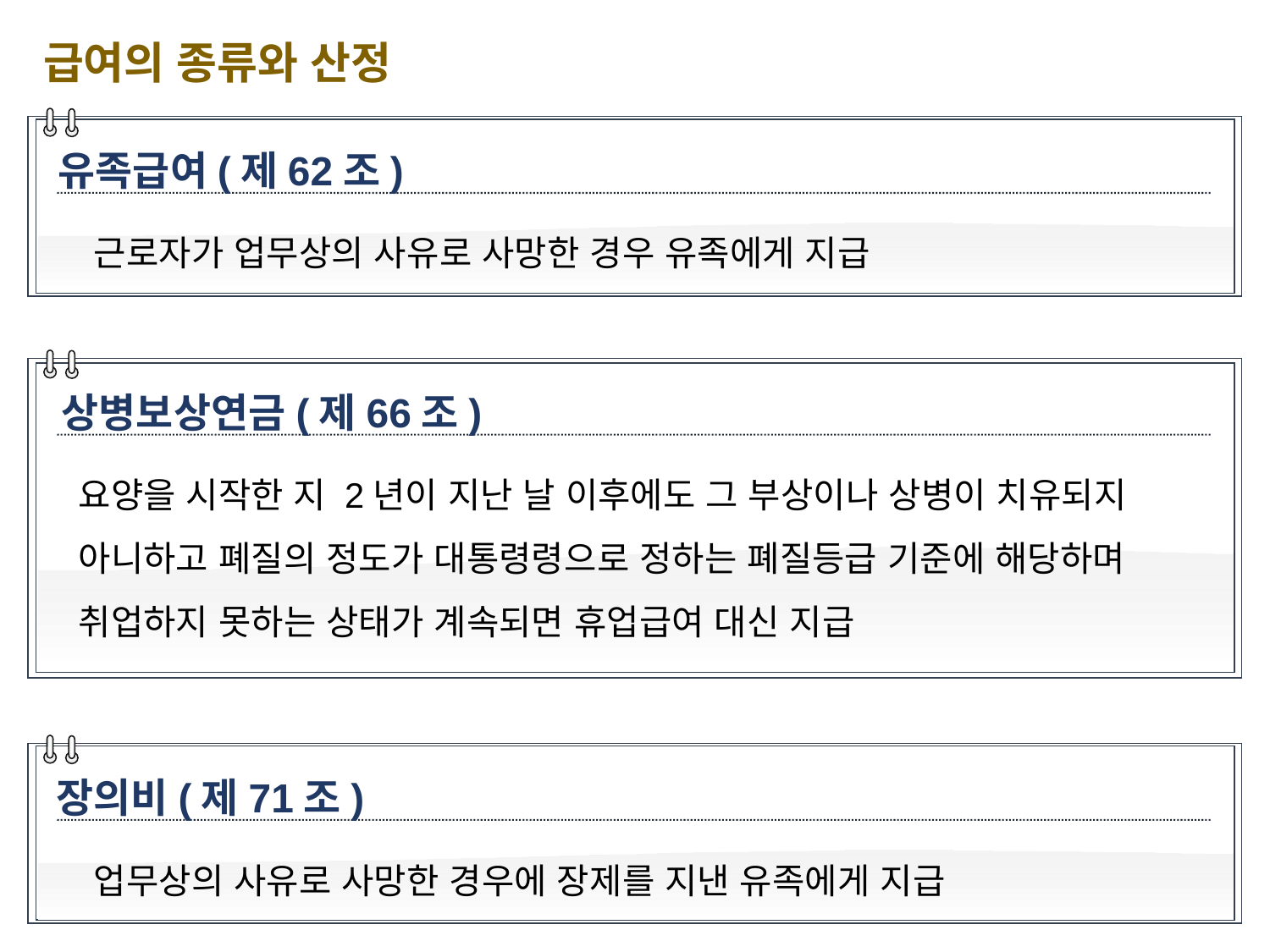

급여의 종류와 산정

유족급여(제62조)

근로자가 업무상의 사유로 사망한 경우 유족에게 지급

상병보상연금(제66조)

요양을 시작한 지 2년이 지난 날 이후에도 그 부상이나 상병이 치유되지 아니하고 폐질의 정도가 대통령령으로 정하는 폐질등급 기준에 해당하며 취업하지 못하는 상태가 계속되면 휴업급여 대신 지급

장의비(제71조)

업무상의 사유로 사망한 경우에 장제를 지낸 유족에게 지급